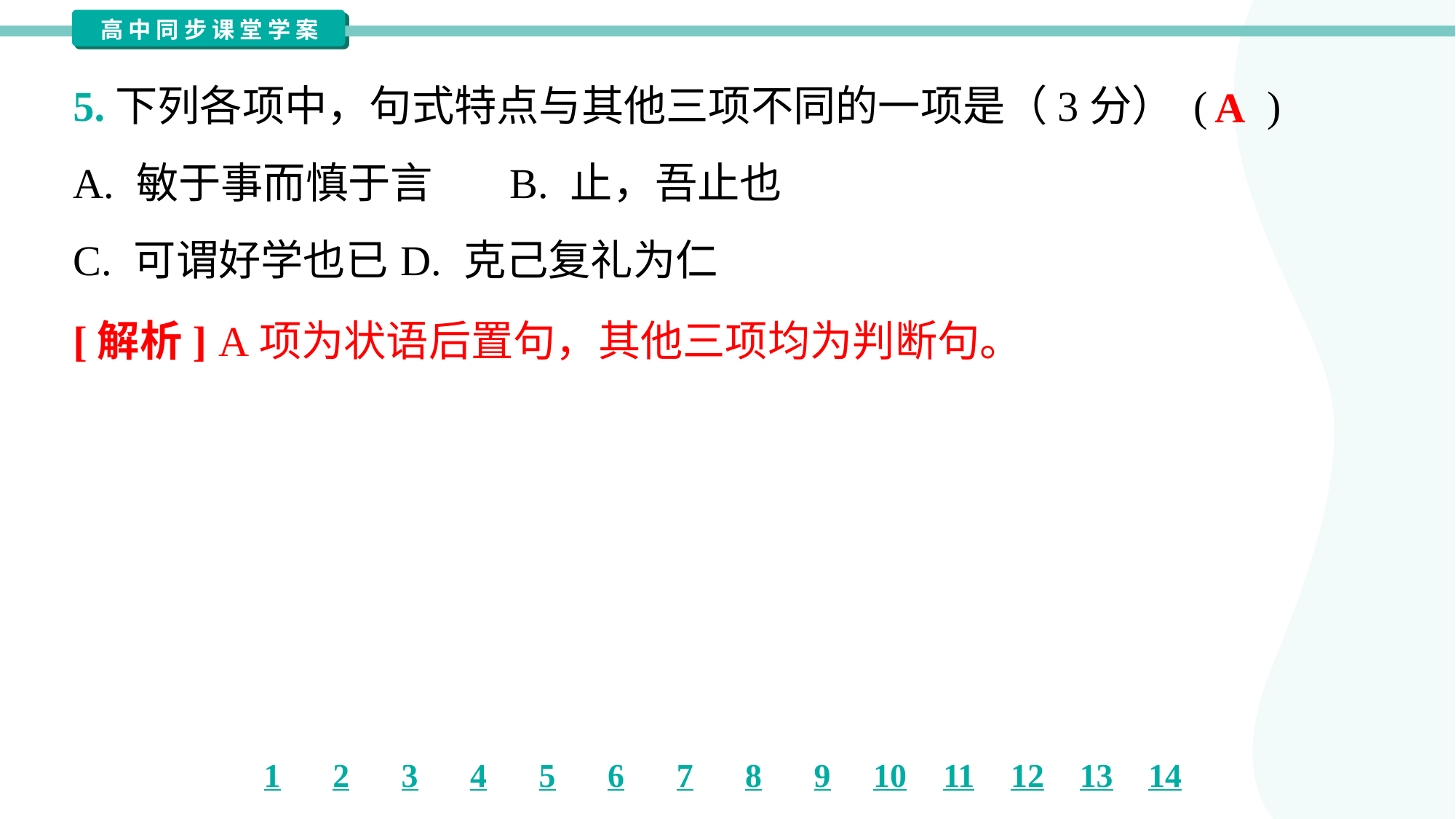

5.下列各项中，句式特点与其他三项不同的一项是（3分） (     )
A
A. 敏于事而慎于言	B. 止，吾止也
C. 可谓好学也已	D. 克己复礼为仁
[解析] A项为状语后置句，其他三项均为判断句。